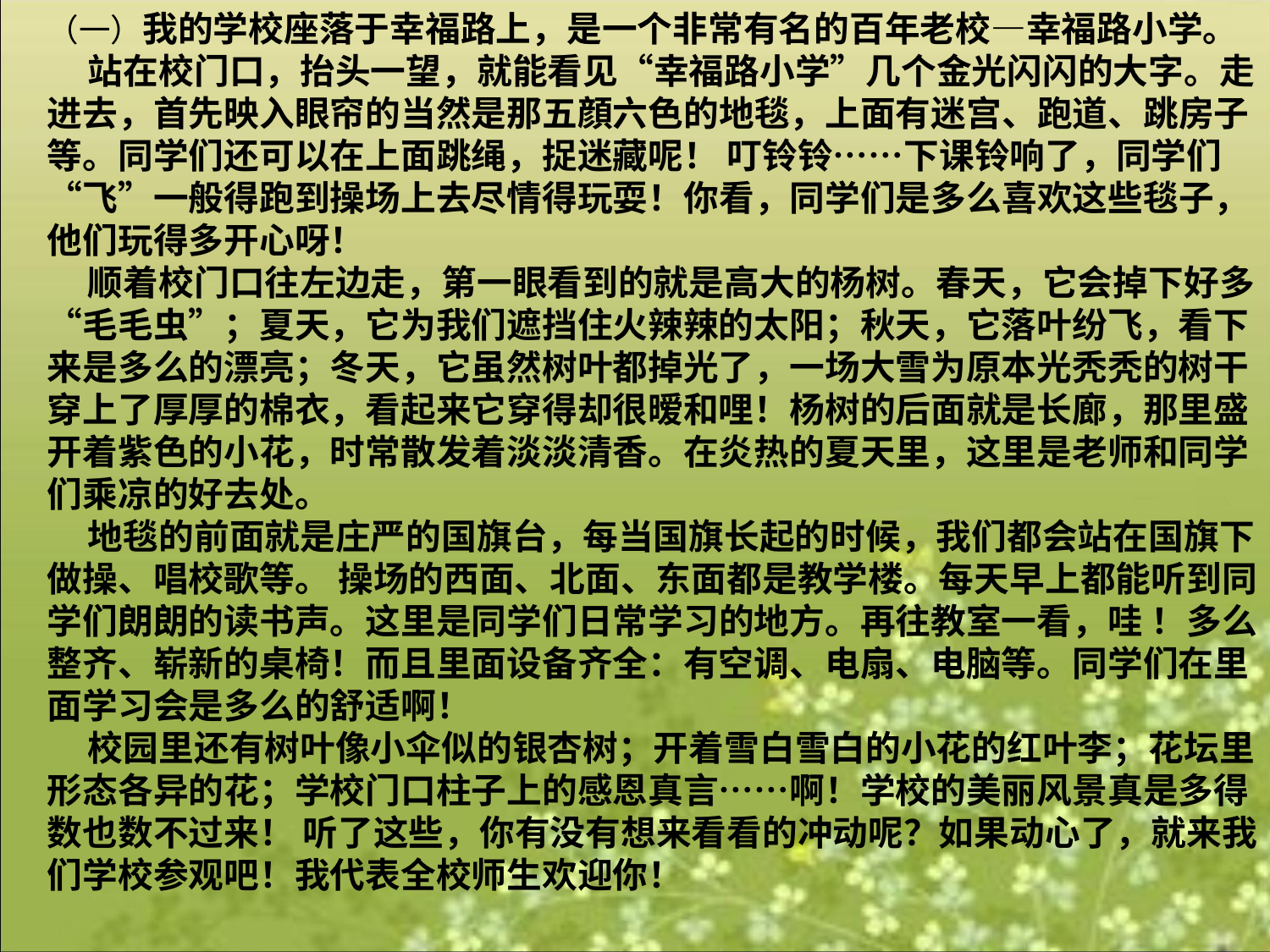

（一）我的学校座落于幸福路上，是一个非常有名的百年老校—幸福路小学。
    站在校门口，抬头一望，就能看见“幸福路小学”几个金光闪闪的大字。走进去，首先映入眼帘的当然是那五顔六色的地毯，上面有迷宫、跑道、跳房子等。同学们还可以在上面跳绳，捉迷藏呢！ 叮铃铃……下课铃响了，同学们“飞”一般得跑到操场上去尽情得玩耍！你看，同学们是多么喜欢这些毯子，他们玩得多开心呀！
    顺着校门口往左边走，第一眼看到的就是高大的杨树。春天，它会掉下好多“毛毛虫”；夏天，它为我们遮挡住火辣辣的太阳；秋天，它落叶纷飞，看下来是多么的漂亮；冬天，它虽然树叶都掉光了，一场大雪为原本光秃秃的树干穿上了厚厚的棉衣，看起来它穿得却很暧和哩！杨树的后面就是长廊，那里盛开着紫色的小花，时常散发着淡淡清香。在炎热的夏天里，这里是老师和同学们乘凉的好去处。
    地毯的前面就是庄严的国旗台，每当国旗长起的时候，我们都会站在国旗下做操、唱校歌等。 操场的西面、北面、东面都是教学楼。每天早上都能听到同学们朗朗的读书声。这里是同学们日常学习的地方。再往教室一看，哇 ！多么整齐、崭新的桌椅！而且里面设备齐全：有空调、电扇、电脑等。同学们在里面学习会是多么的舒适啊！
    校园里还有树叶像小伞似的银杏树；开着雪白雪白的小花的红叶李；花坛里形态各异的花；学校门口柱子上的感恩真言……啊！学校的美丽风景真是多得数也数不过来！ 听了这些，你有没有想来看看的冲动呢？如果动心了，就来我们学校参观吧！我代表全校师生欢迎你！